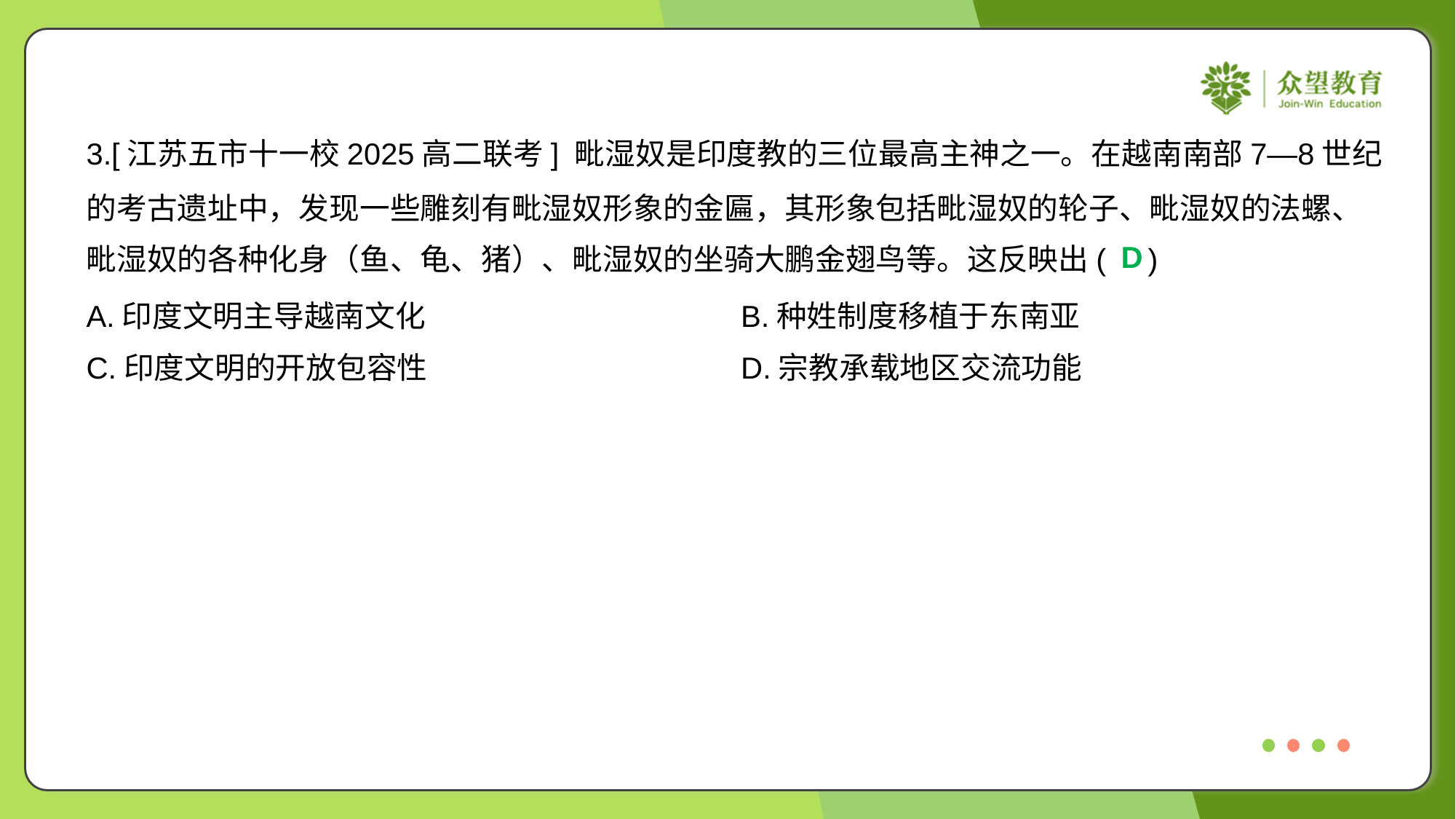

3.[江苏五市十一校2025高二联考] 毗湿奴是印度教的三位最高主神之一。在越南南部7—8世纪
的考古遗址中，发现一些雕刻有毗湿奴形象的金匾，其形象包括毗湿奴的轮子、毗湿奴的法螺、
毗湿奴的各种化身（鱼、龟、猪）、毗湿奴的坐骑大鹏金翅鸟等。这反映出(     )
D
A.印度文明主导越南文化	B.种姓制度移植于东南亚
C.印度文明的开放包容性	D.宗教承载地区交流功能